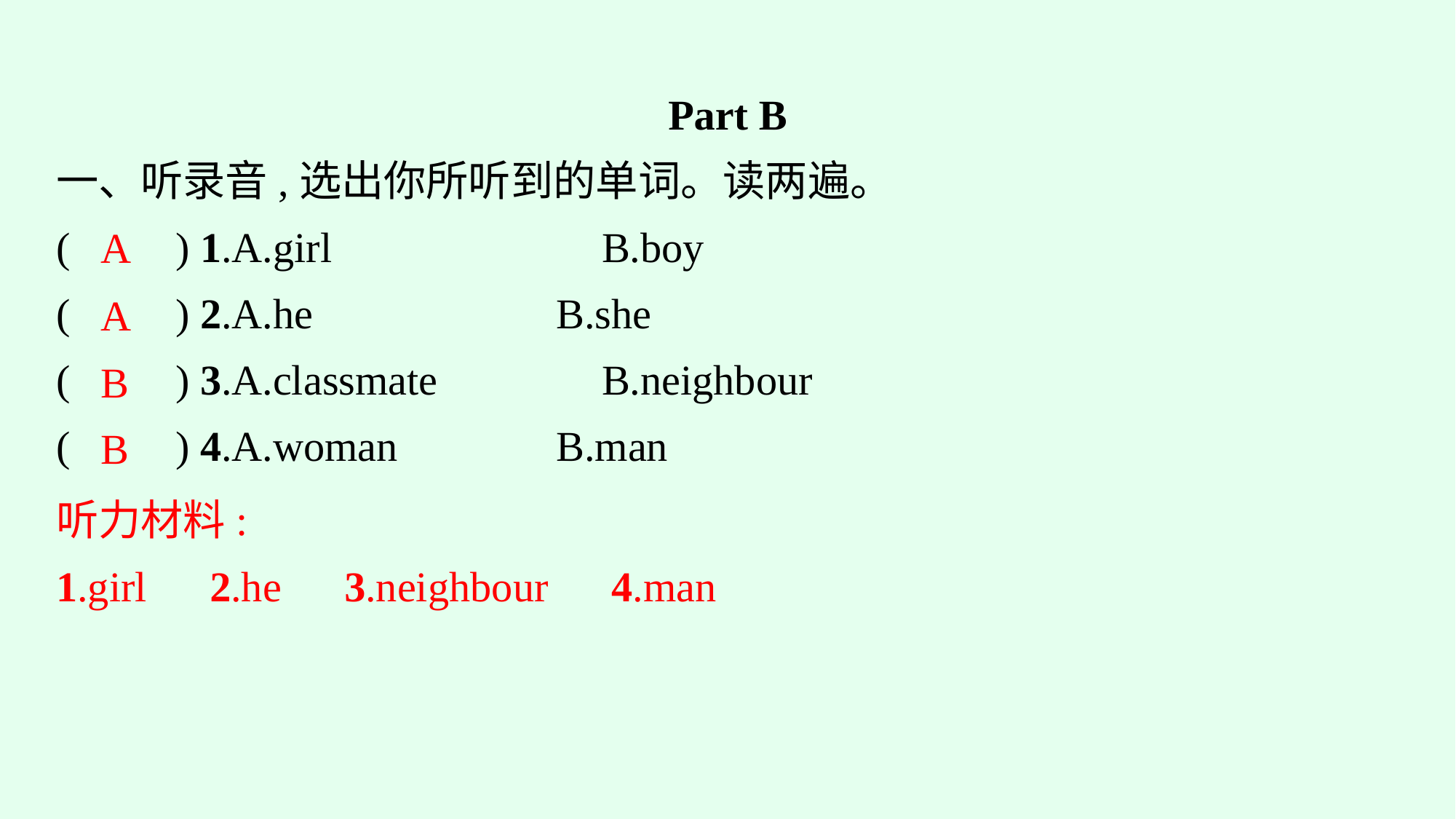

Part B
一、听录音,选出你所听到的单词。读两遍。
(　　) 1.A.girl			B.boy
(　　) 2.A.he			B.she
(　　) 3.A.classmate		B.neighbour
(　　) 4.A.woman		B.man
A
A
B
B
听力材料:
1.girl　2.he　3.neighbour　4.man